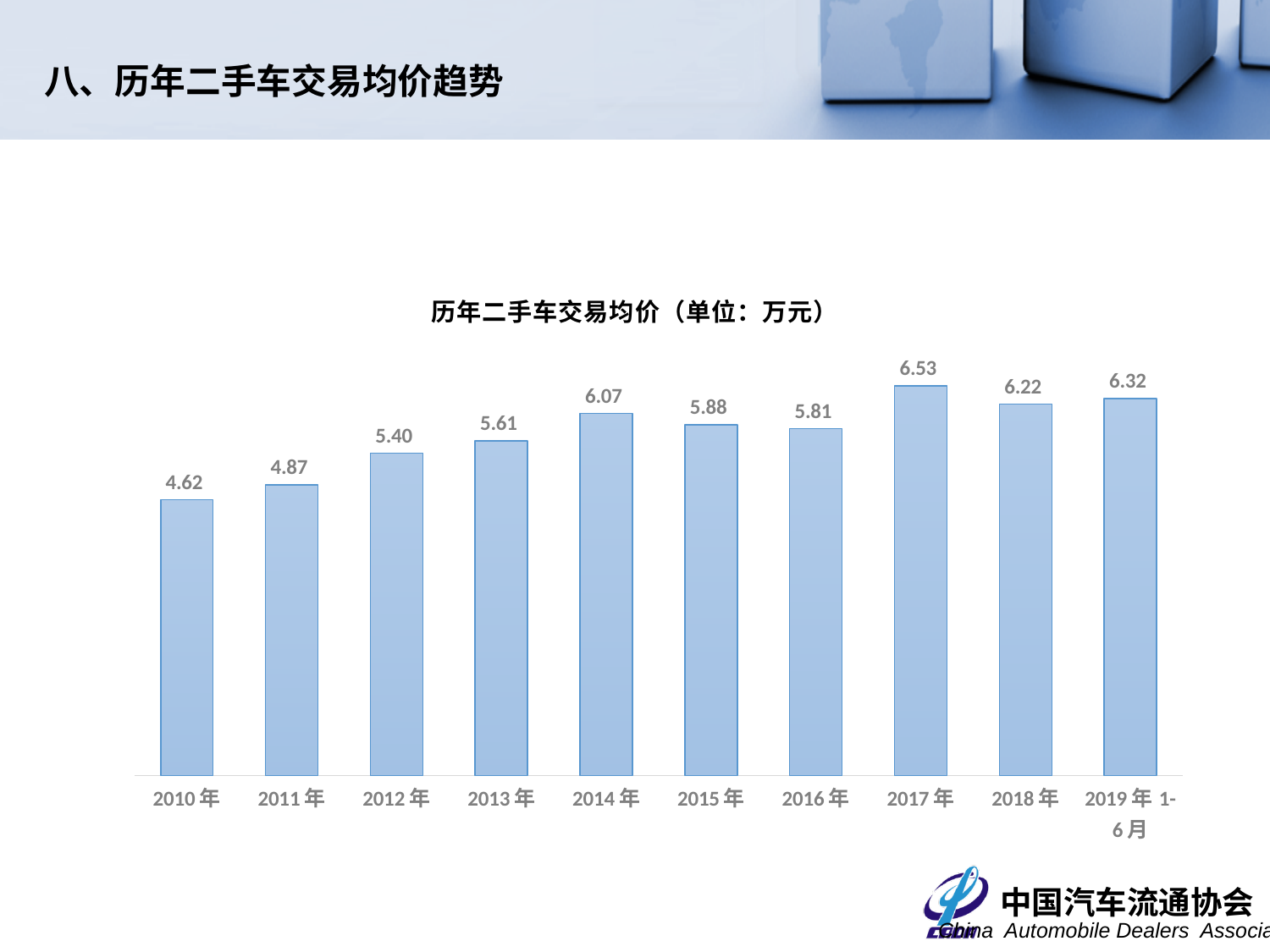

八、历年二手车交易均价趋势

### Chart: 历年二手车交易均价（单位：万元）

| Category | 二手车交易均价 |
|---|---|
| 2010年 | 4.62 |
| 2011年 | 4.87 |
| 2012年 | 5.4 |
| 2013年 | 5.61 |
| 2014年 | 6.07 |
| 2015年 | 5.88 |
| 2016年 | 5.81 |
| 2017年 | 6.53 |
| 2018年 | 6.22458766394835 |
| 2019年1-6月 | 6.3191167912428226 |